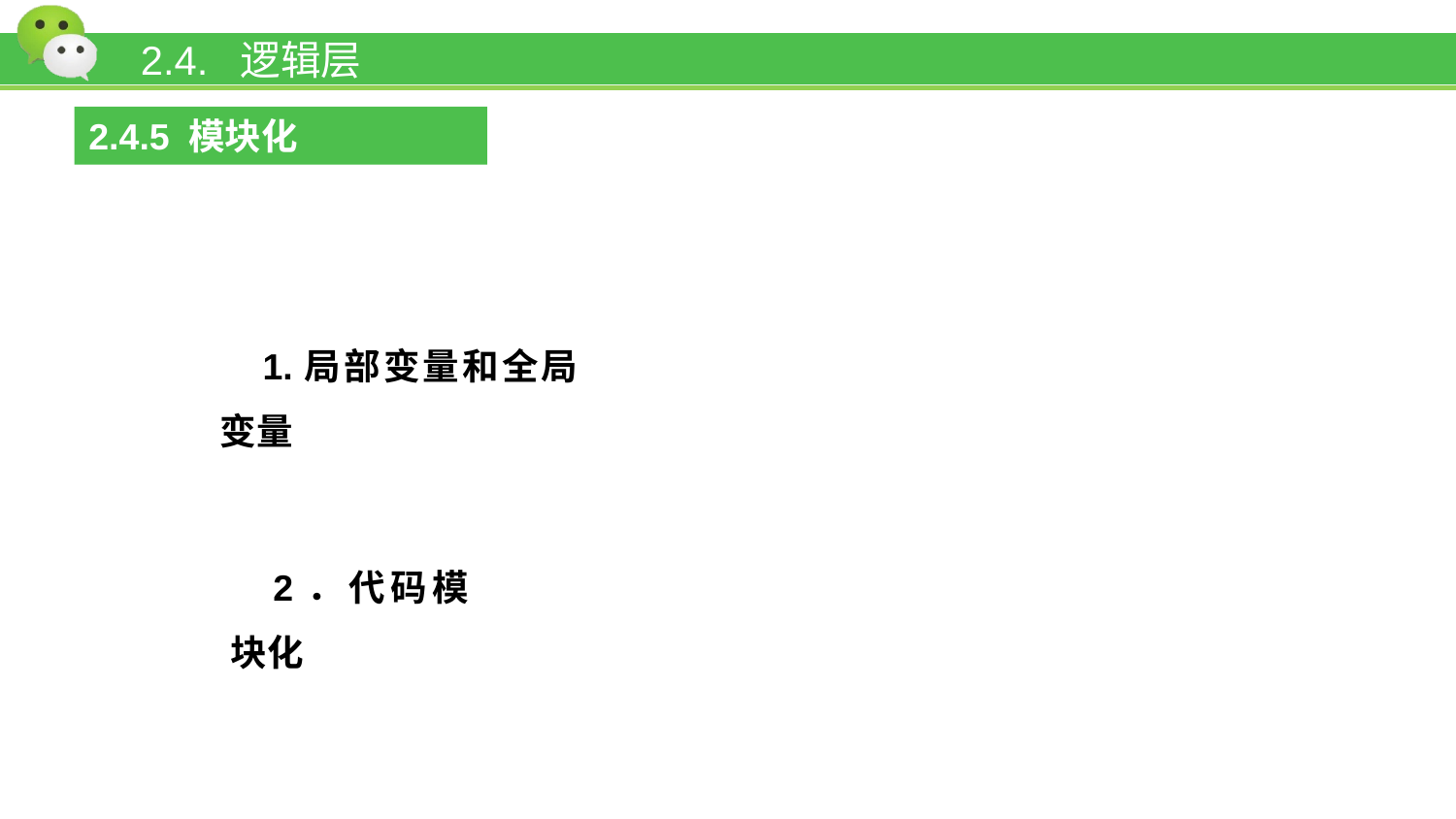

# 2.4.  逻辑层
2.4.5 模块化
1.局部变量和全局变量
2．代码模块化